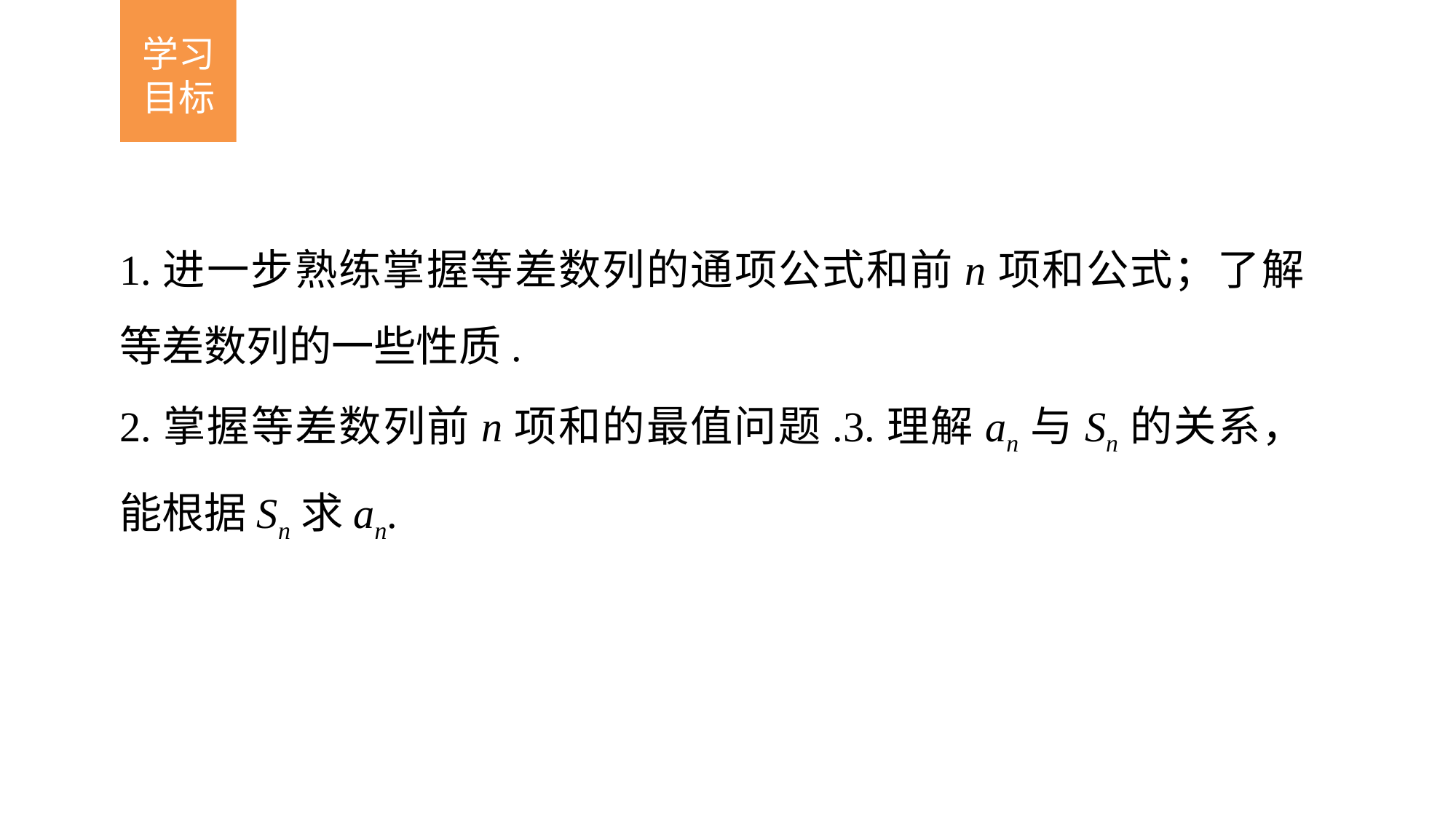

学习目标
1.进一步熟练掌握等差数列的通项公式和前n项和公式；了解等差数列的一些性质.
2.掌握等差数列前n项和的最值问题.3.理解an与Sn的关系，能根据Sn求an.